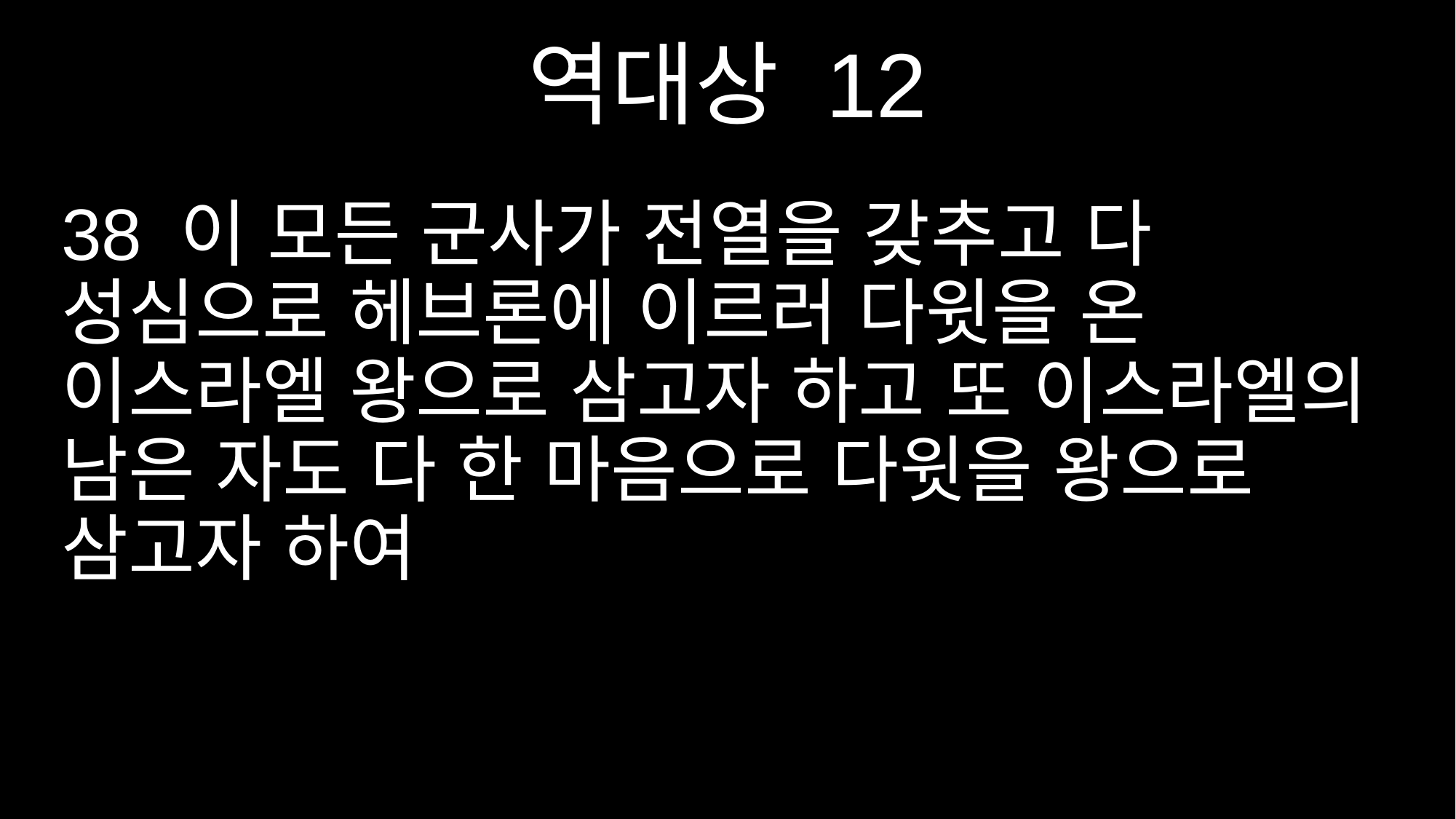

역대상 12
38 이 모든 군사가 전열을 갖추고 다 성심으로 헤브론에 이르러 다윗을 온 이스라엘 왕으로 삼고자 하고 또 이스라엘의 남은 자도 다 한 마음으로 다윗을 왕으로 삼고자 하여